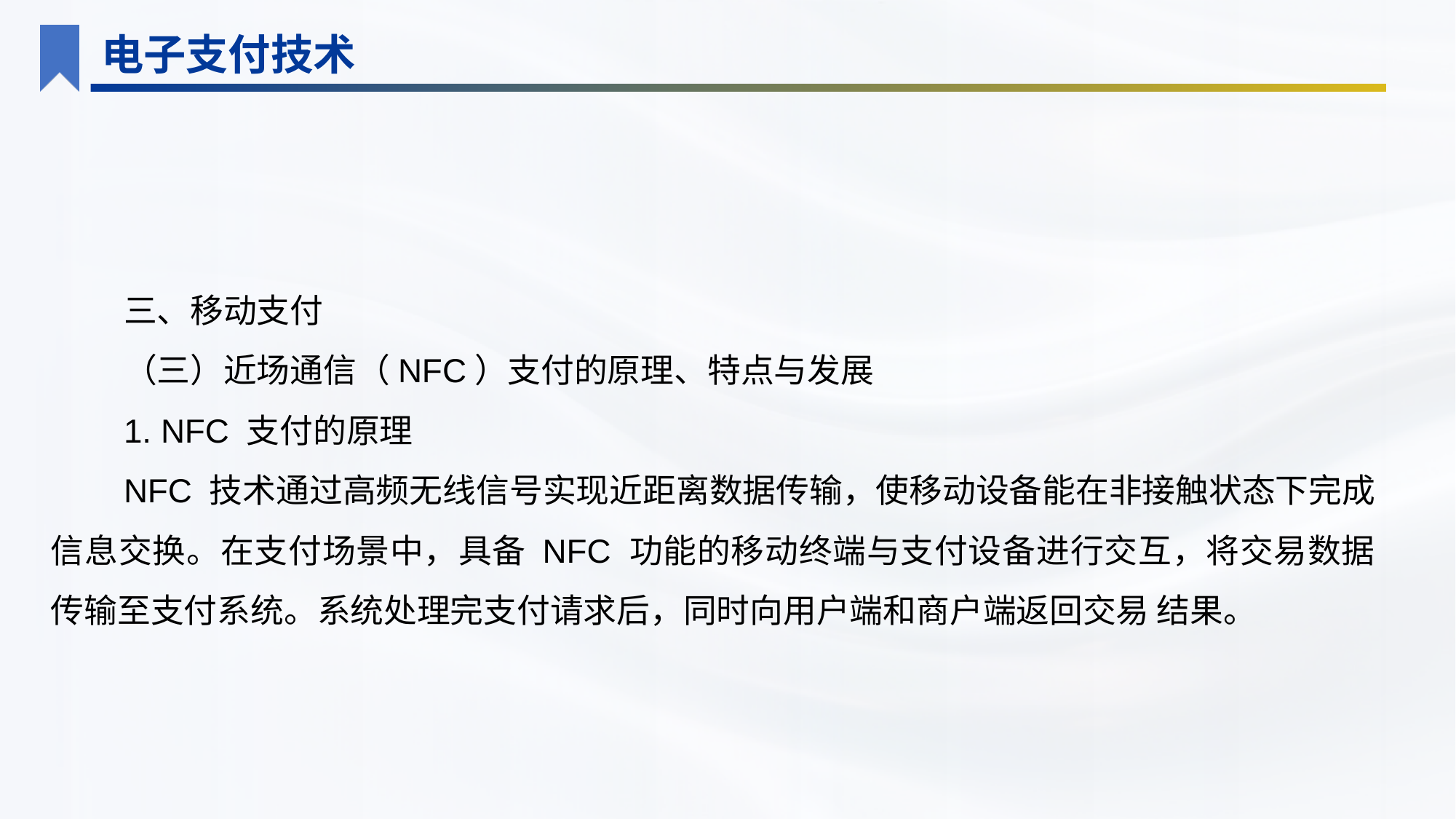

电子支付技术
三、移动支付
（三）近场通信（NFC）支付的原理、特点与发展
1. NFC 支付的原理
NFC 技术通过高频无线信号实现近距离数据传输，使移动设备能在非接触状态下完成信息交换。在支付场景中，具备 NFC 功能的移动终端与支付设备进行交互，将交易数据传输至支付系统。系统处理完支付请求后，同时向用户端和商户端返回交易 结果。